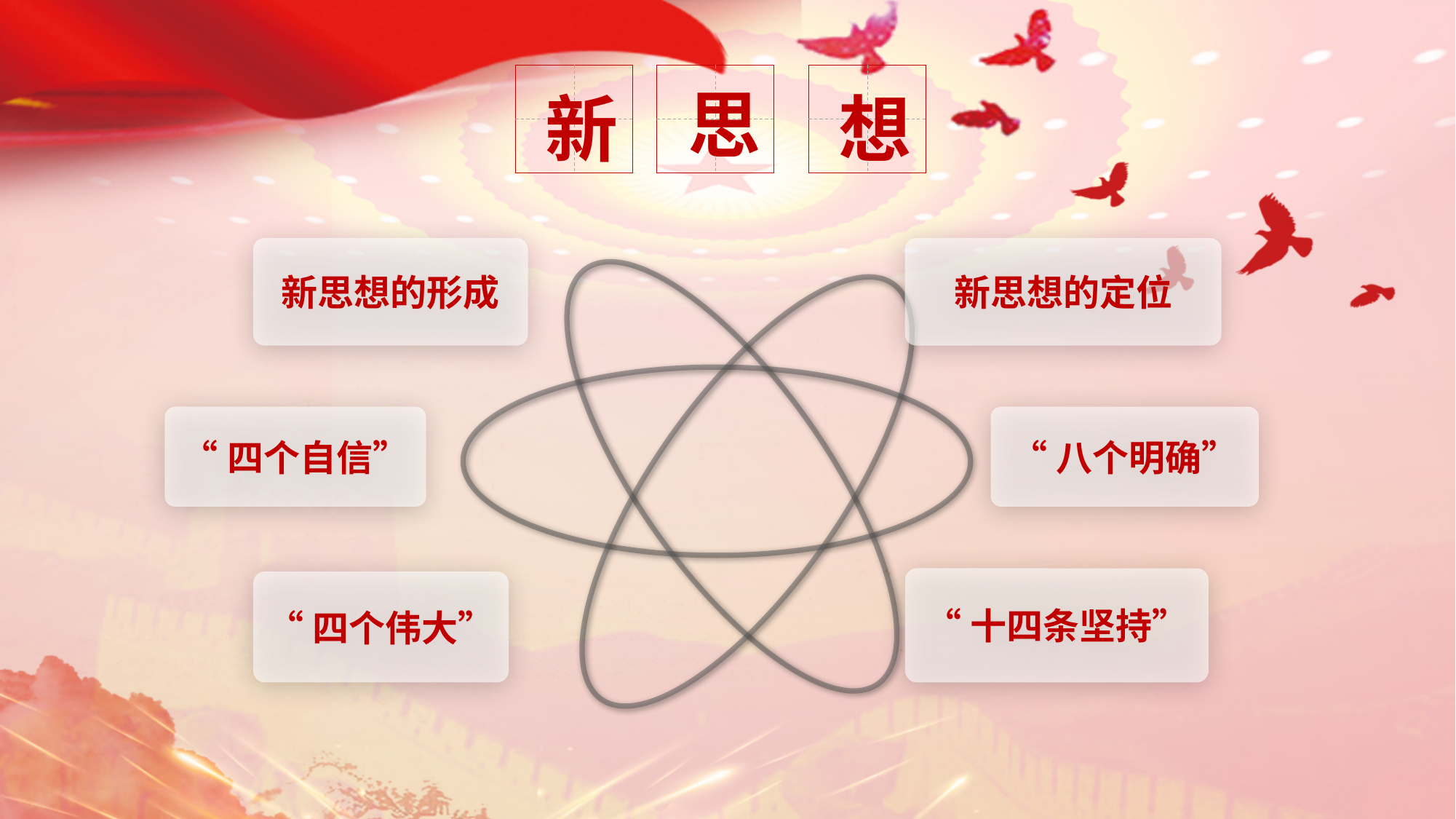

新

思

想
新思想的形成
新思想的定位

“四个自信”
“八个明确”
“十四条坚持”
“四个伟大”